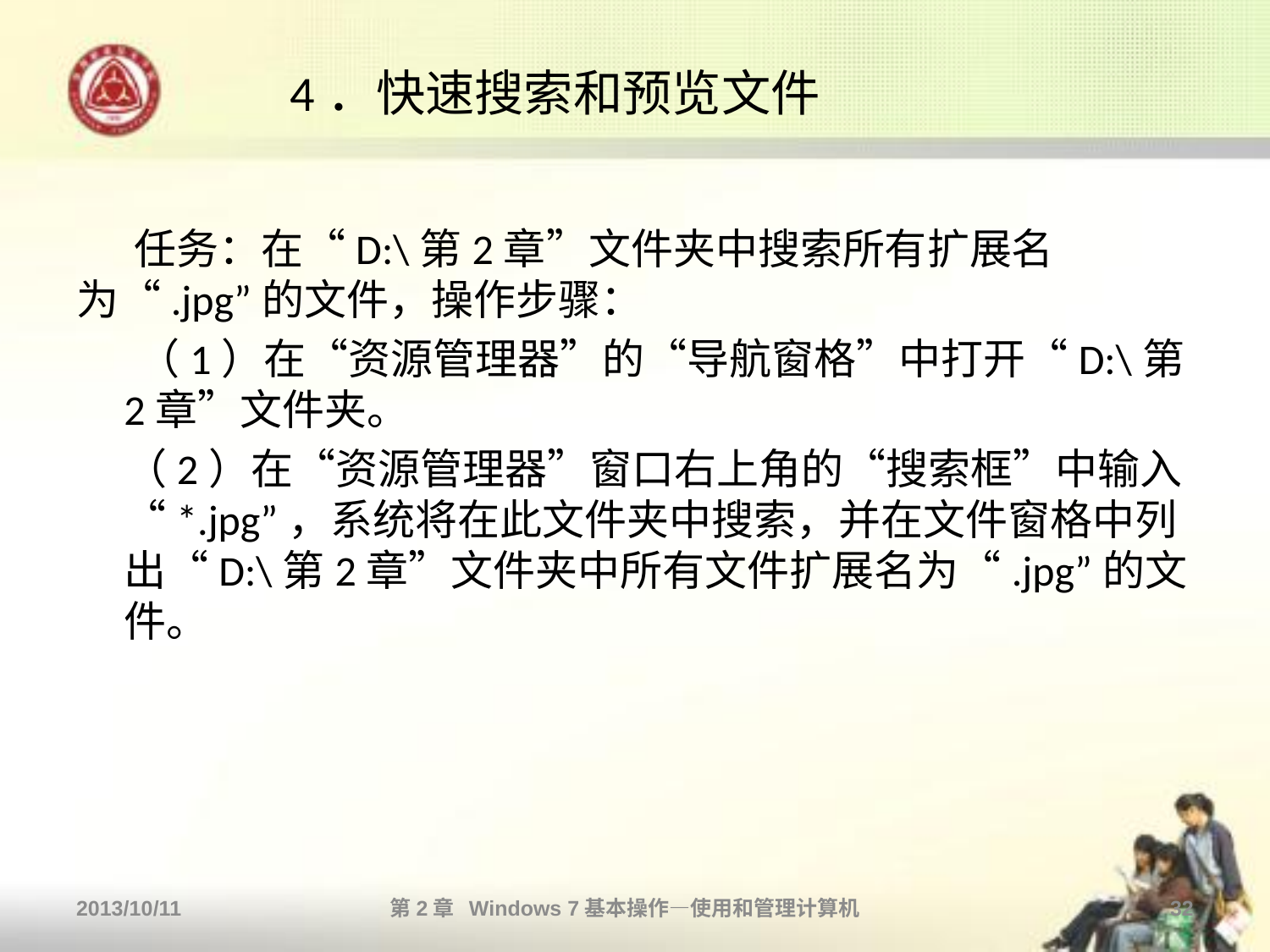

# 4．快速搜索和预览文件
     任务：在“D:\第2章”文件夹中搜索所有扩展名为“.jpg”的文件，操作步骤：
　  （1）在“资源管理器”的“导航窗格”中打开“D:\第2章”文件夹。
    （2）在“资源管理器”窗口右上角的“搜索框”中输入“*.jpg”，系统将在此文件夹中搜索，并在文件窗格中列出“D:\第2章”文件夹中所有文件扩展名为“.jpg”的文件。
2013/10/11
第2章  Windows 7基本操作—使用和管理计算机
32